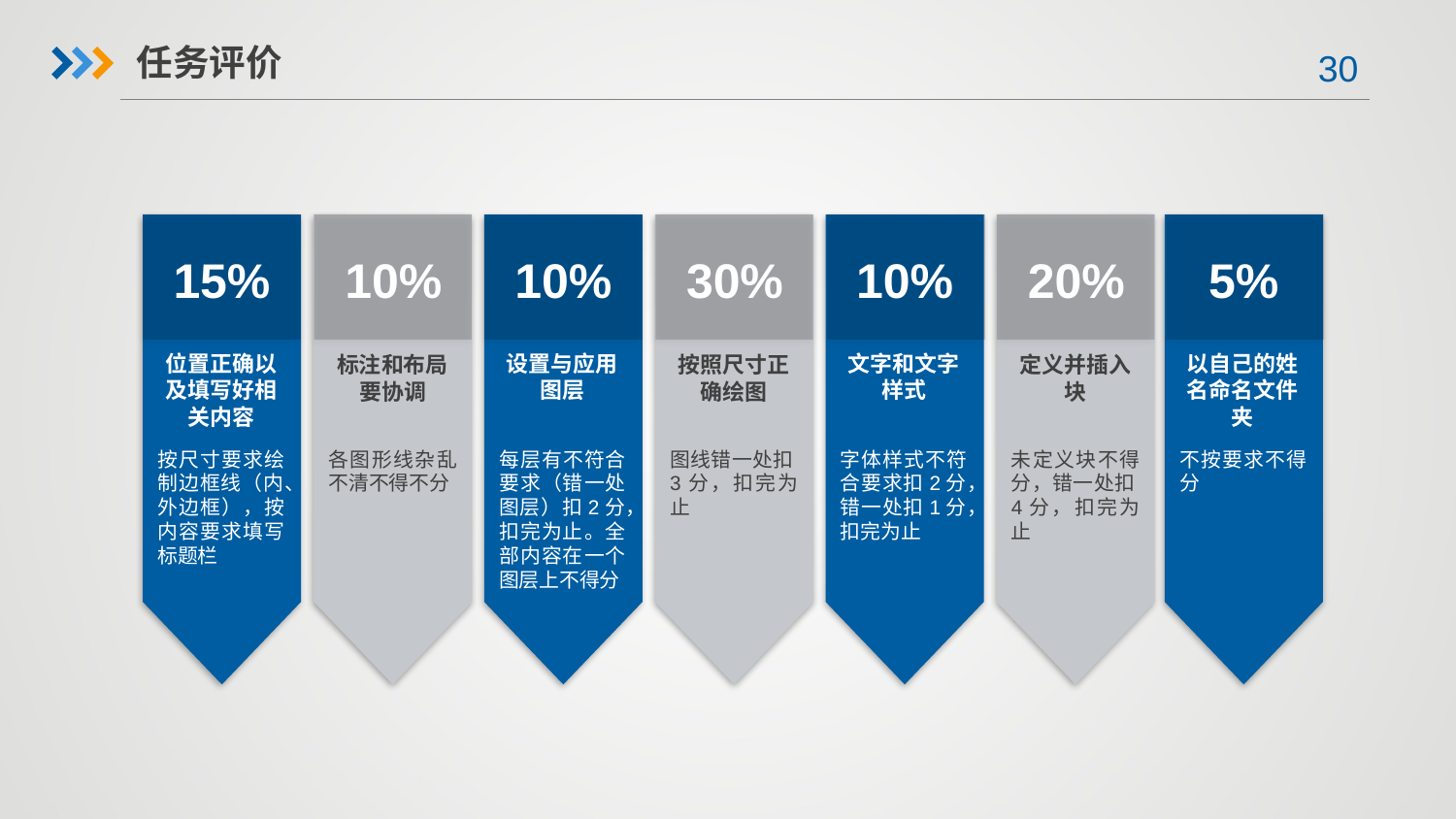

任务评价

15%
10%
10%
30%
10%
20%
5%
位置正确以及填写好相关内容
设置与应用图层
文字和文字样式
以自己的姓名命名文件夹
标注和布局要协调
按照尺寸正确绘图
定义并插入块
按尺寸要求绘制边框线（内、外边框），按内容要求填写标题栏
各图形线杂乱不清不得不分
每层有不符合要求（错一处图层）扣2分，扣完为止。全部内容在一个图层上不得分
图线错一处扣3分，扣完为止
字体样式不符合要求扣2分，错一处扣1分，扣完为止
未定义块不得分，错一处扣4分，扣完为止
不按要求不得分